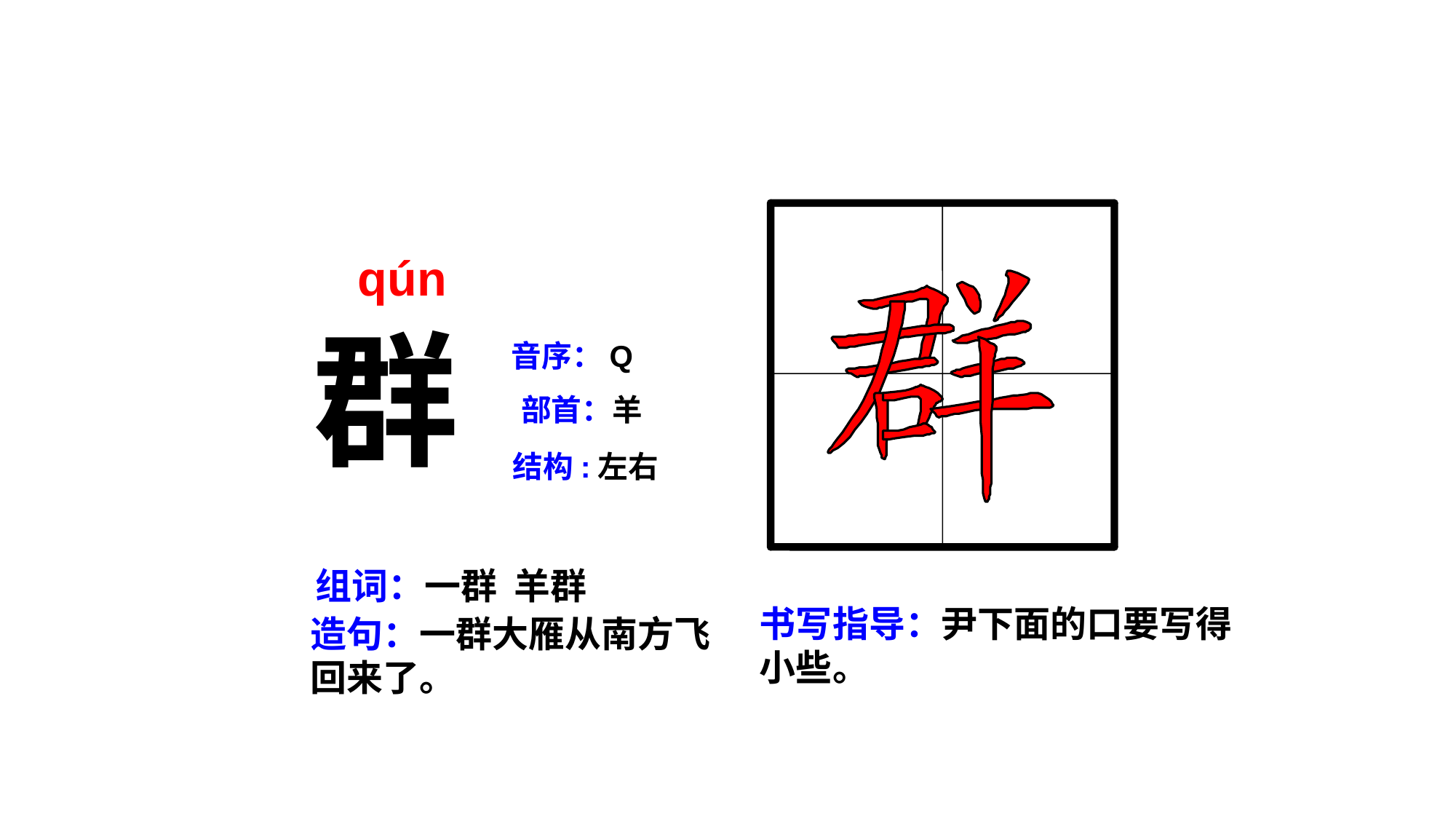

qún

群

音序：Q

部首：羊

结构:左右
组词：一群  羊群
书写指导：尹下面的口要写得小些。
造句：一群大雁从南方飞回来了。
http://lspjy.com绿色圃中小学教育网http://www.lspjy.com  绿色圃中学资源网http://cz.lspjy.com